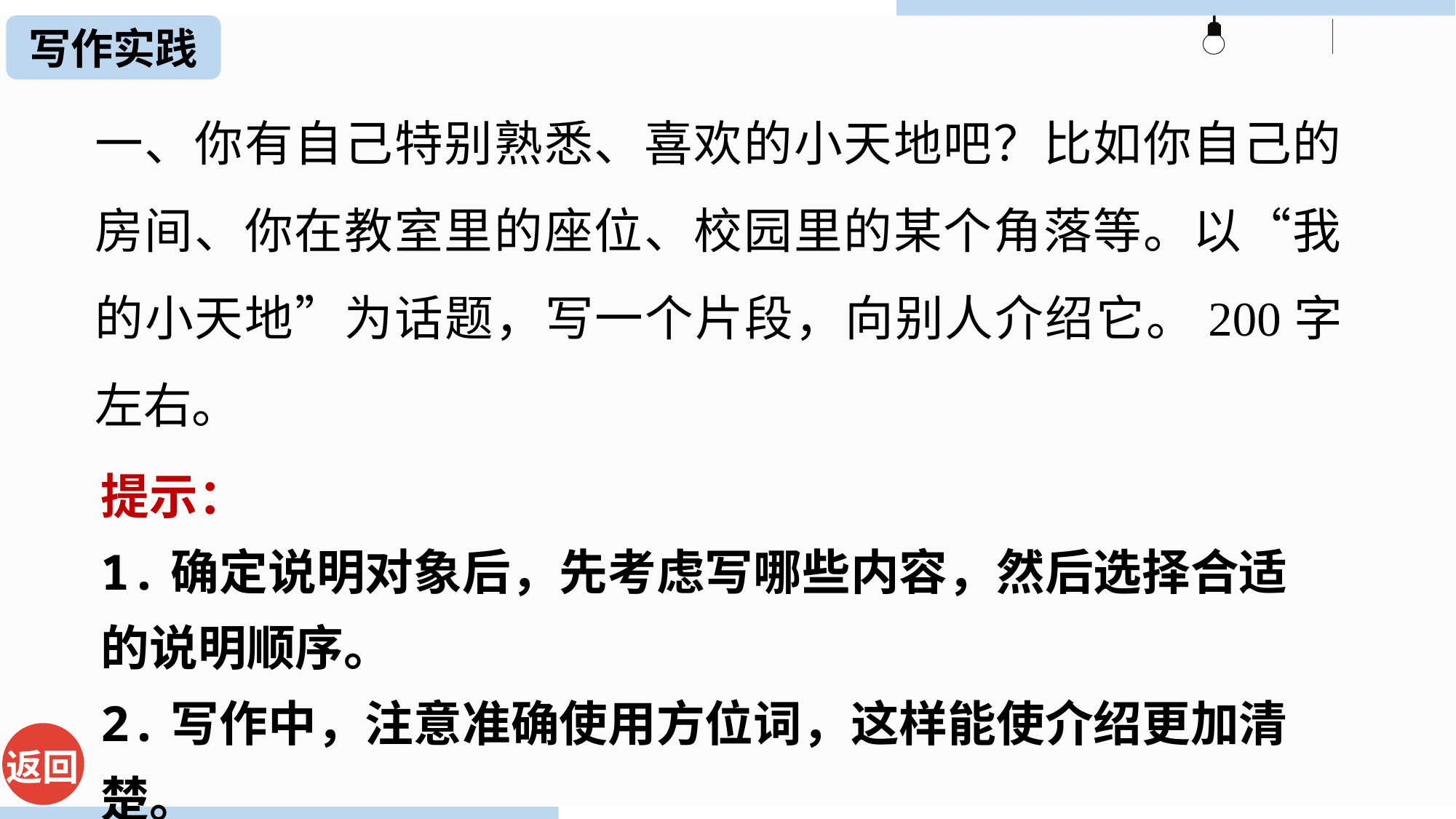

写作实践
一、你有自己特别熟悉、喜欢的小天地吧？比如你自己的房间、你在教室里的座位、校园里的某个角落等。以“我的小天地”为话题，写一个片段，向别人介绍它。200字左右。
提示：
1.确定说明对象后，先考虑写哪些内容，然后选择合适的说明顺序。
2.写作中，注意准确使用方位词，这样能使介绍更加清楚。

返回